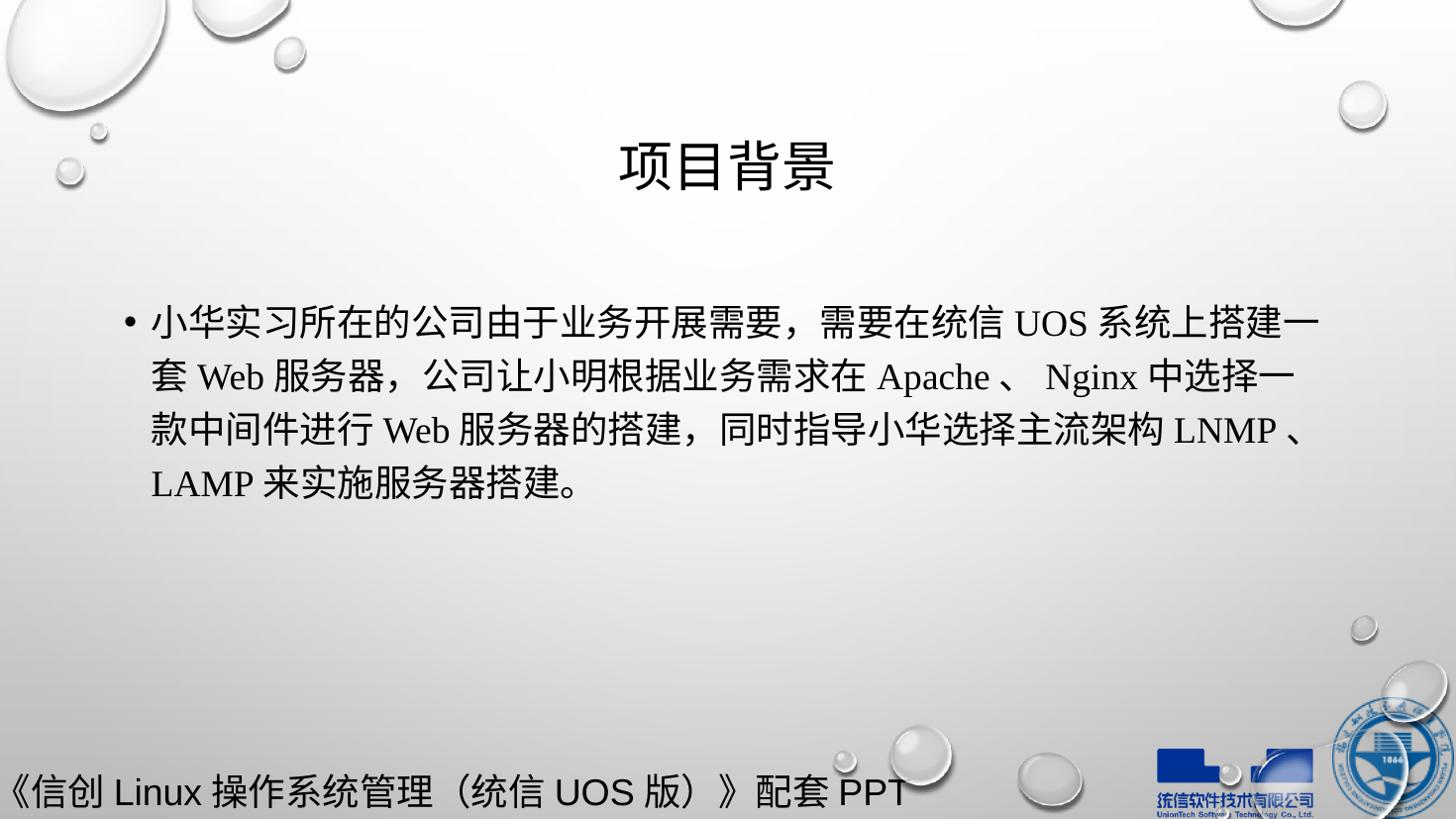

# 项目背景
小华实习所在的公司由于业务开展需要，需要在统信UOS系统上搭建一套Web服务器，公司让小明根据业务需求在Apache、Nginx中选择一款中间件进行Web服务器的搭建，同时指导小华选择主流架构LNMP、LAMP来实施服务器搭建。